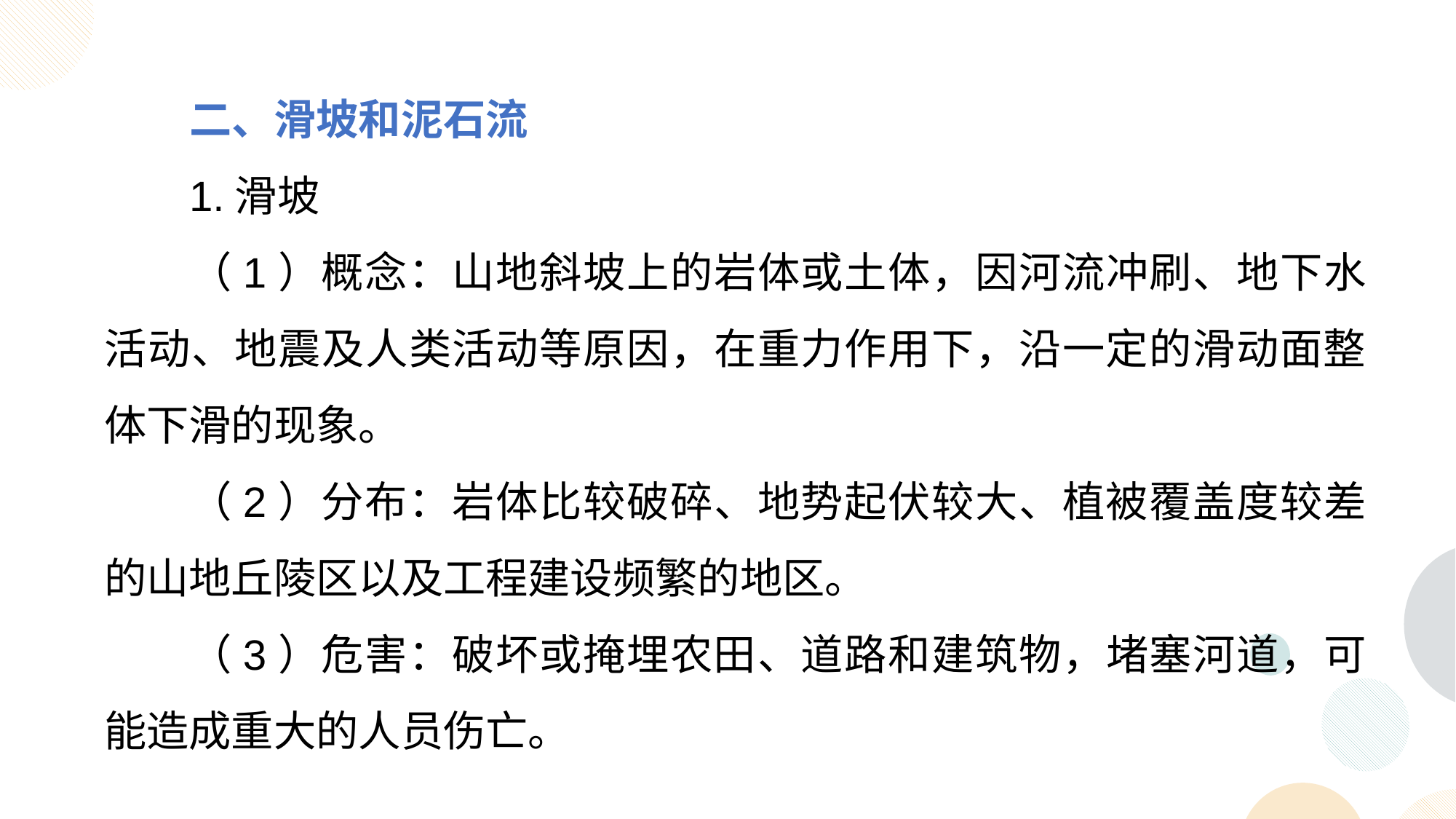

二、滑坡和泥石流
1.滑坡
（1）概念：山地斜坡上的岩体或土体，因河流冲刷、地下水活动、地震及人类活动等原因，在重力作用下，沿一定的滑动面整体下滑的现象。
（2）分布：岩体比较破碎、地势起伏较大、植被覆盖度较差的山地丘陵区以及工程建设频繁的地区。
（3）危害：破坏或掩埋农田、道路和建筑物，堵塞河道，可能造成重大的人员伤亡。